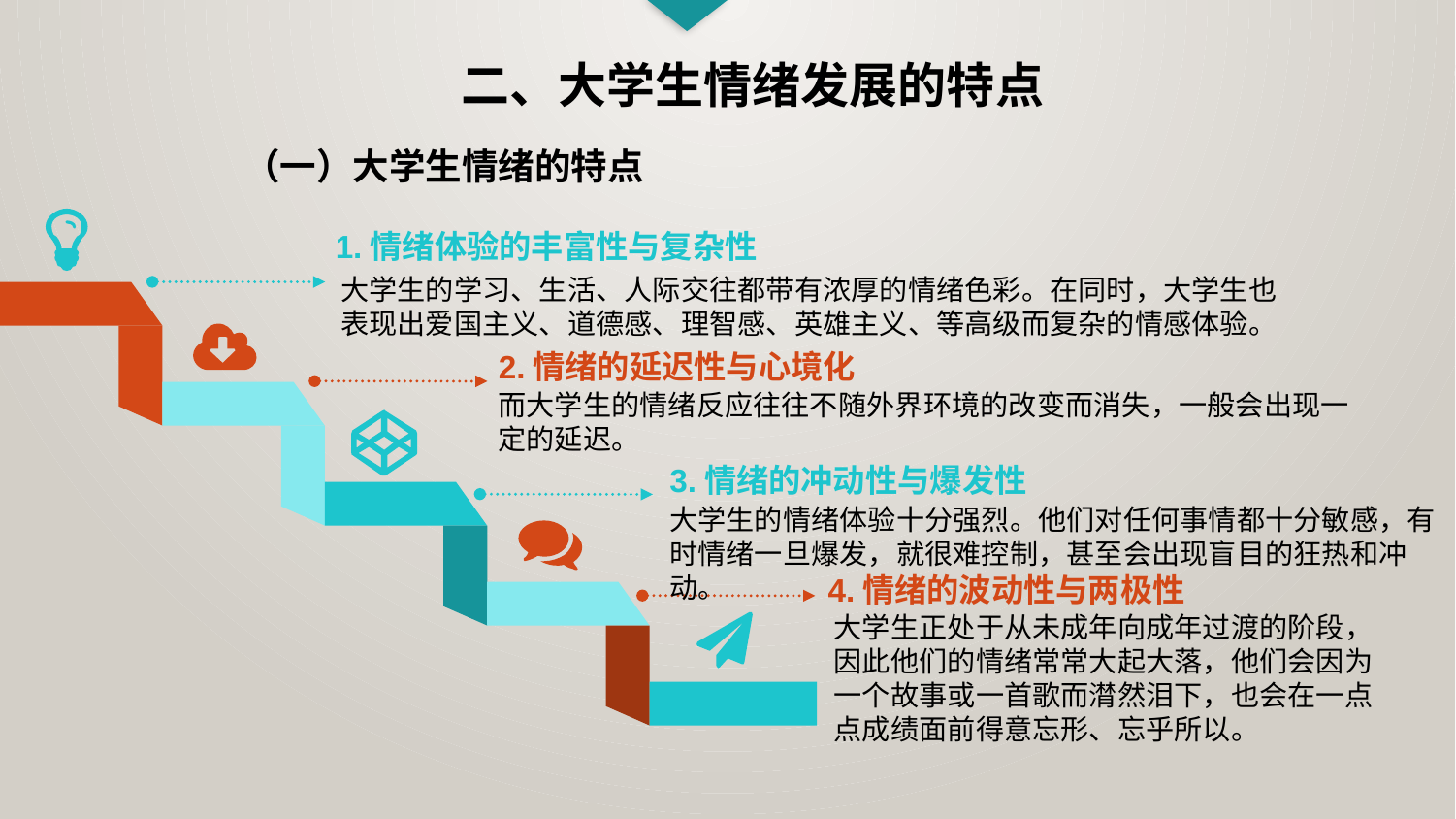

二、大学生情绪发展的特点
（一）大学生情绪的特点

1.情绪体验的丰富性与复杂性
大学生的学习、生活、人际交往都带有浓厚的情绪色彩。在同时，大学生也表现出爱国主义、道德感、理智感、英雄主义、等高级而复杂的情感体验。

2.情绪的延迟性与心境化
而大学生的情绪反应往往不随外界环境的改变而消失，一般会出现一定的延迟。

3.情绪的冲动性与爆发性

大学生的情绪体验十分强烈。他们对任何事情都十分敏感，有时情绪一旦爆发，就很难控制，甚至会出现盲目的狂热和冲动。

4.情绪的波动性与两极性

大学生正处于从未成年向成年过渡的阶段，因此他们的情绪常常大起大落，他们会因为一个故事或一首歌而潸然泪下，也会在一点点成绩面前得意忘形、忘乎所以。